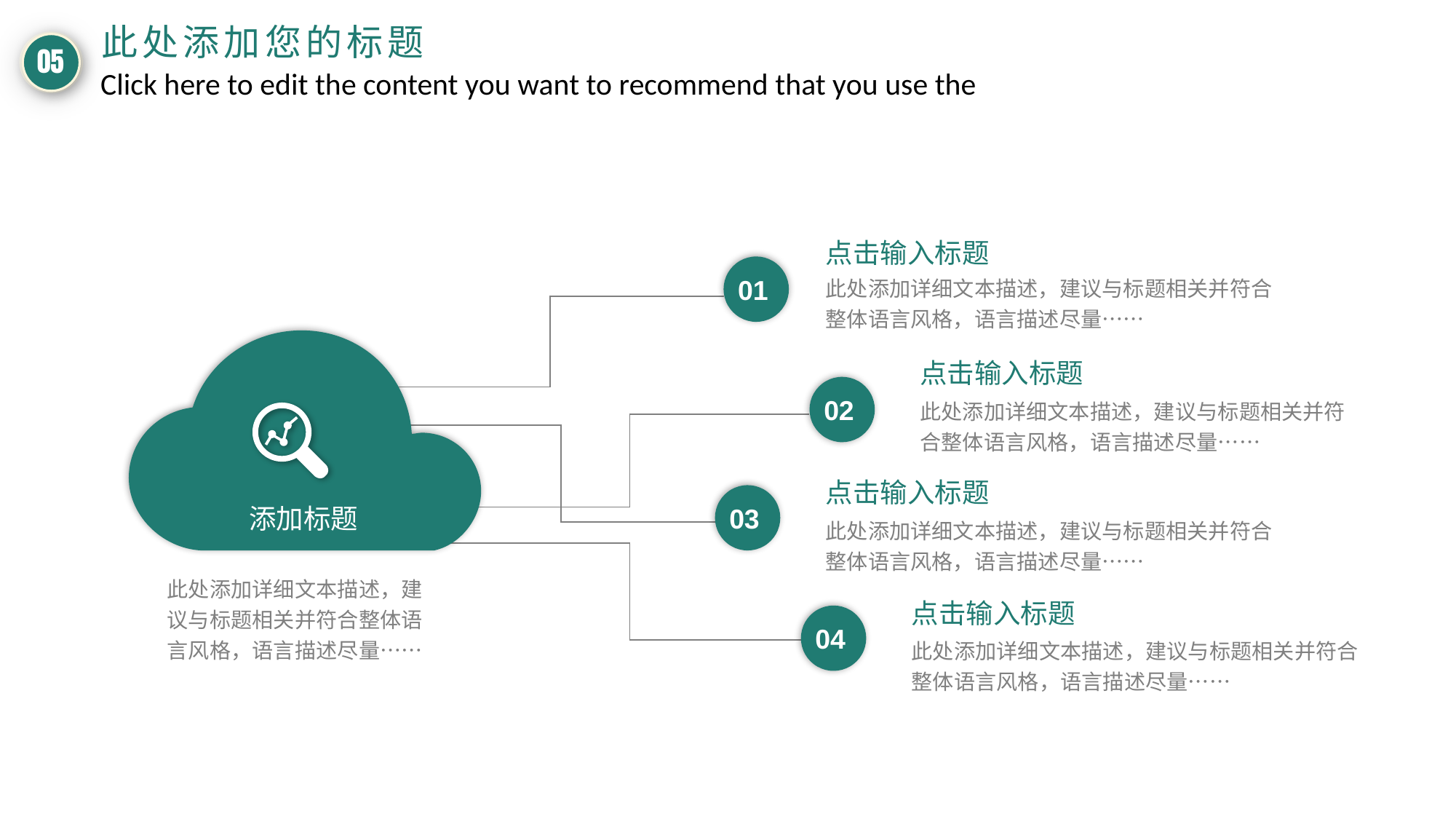

此处添加您的标题

05
Click here to edit the content you want to recommend that you use the
点击输入标题

此处添加详细文本描述，建议与标题相关并符合整体语言风格，语言描述尽量……
01

点击输入标题

此处添加详细文本描述，建议与标题相关并符合整体语言风格，语言描述尽量……
02

点击输入标题

添加标题
03
此处添加详细文本描述，建议与标题相关并符合整体语言风格，语言描述尽量……
此处添加详细文本描述，建议与标题相关并符合整体语言风格，语言描述尽量……
点击输入标题

04
此处添加详细文本描述，建议与标题相关并符合整体语言风格，语言描述尽量……